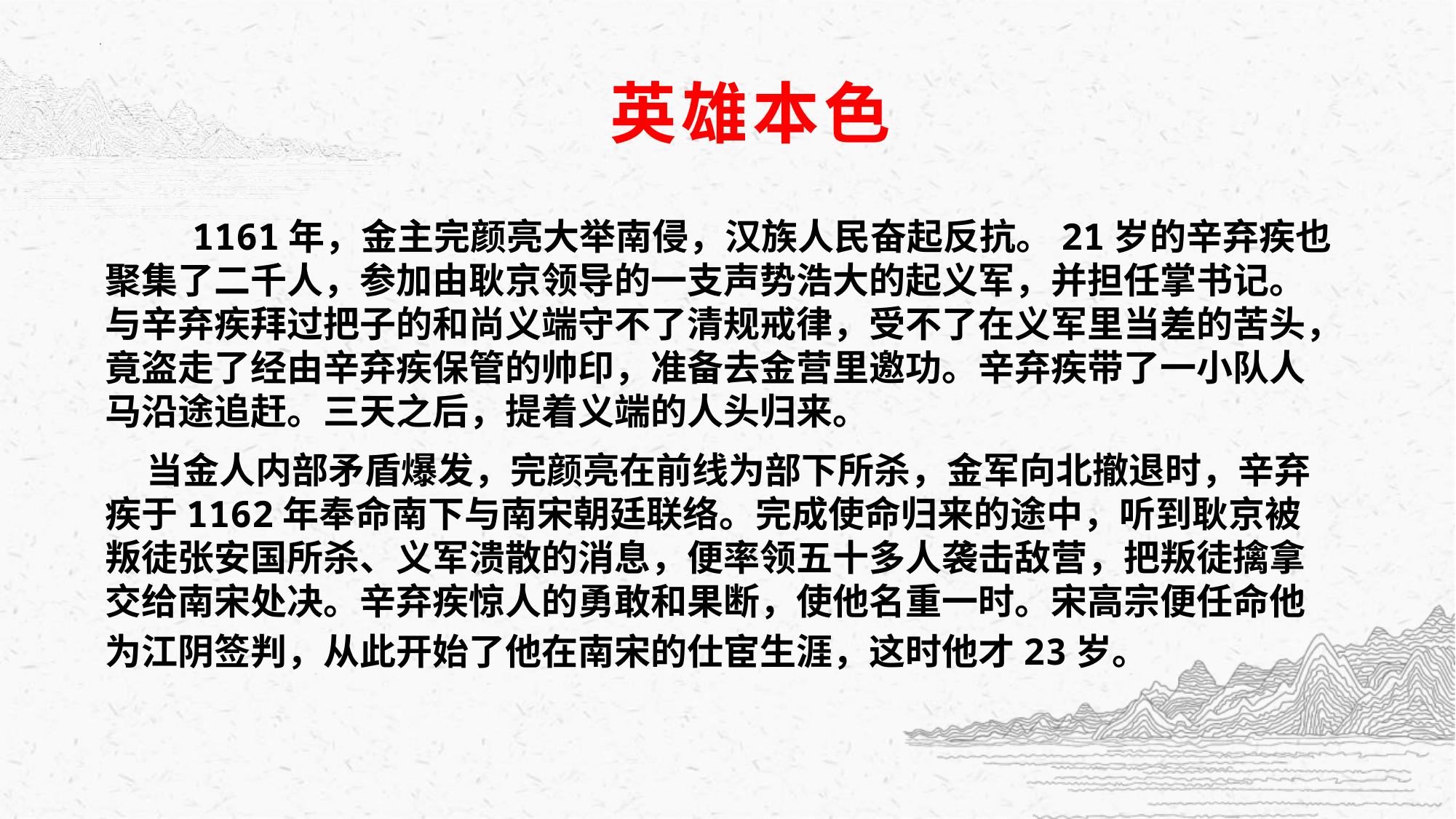

英雄本色
    1161年，金主完颜亮大举南侵，汉族人民奋起反抗。21岁的辛弃疾也聚集了二千人，参加由耿京领导的一支声势浩大的起义军，并担任掌书记。与辛弃疾拜过把子的和尚义端守不了清规戒律，受不了在义军里当差的苦头，竟盗走了经由辛弃疾保管的帅印，准备去金营里邀功。辛弃疾带了一小队人马沿途追赶。三天之后，提着义端的人头归来。
    当金人内部矛盾爆发，完颜亮在前线为部下所杀，金军向北撤退时，辛弃疾于1162年奉命南下与南宋朝廷联络。完成使命归来的途中，听到耿京被叛徒张安国所杀、义军溃散的消息，便率领五十多人袭击敌营，把叛徒擒拿交给南宋处决。辛弃疾惊人的勇敢和果断，使他名重一时。宋高宗便任命他为江阴签判，从此开始了他在南宋的仕宦生涯，这时他才23岁。